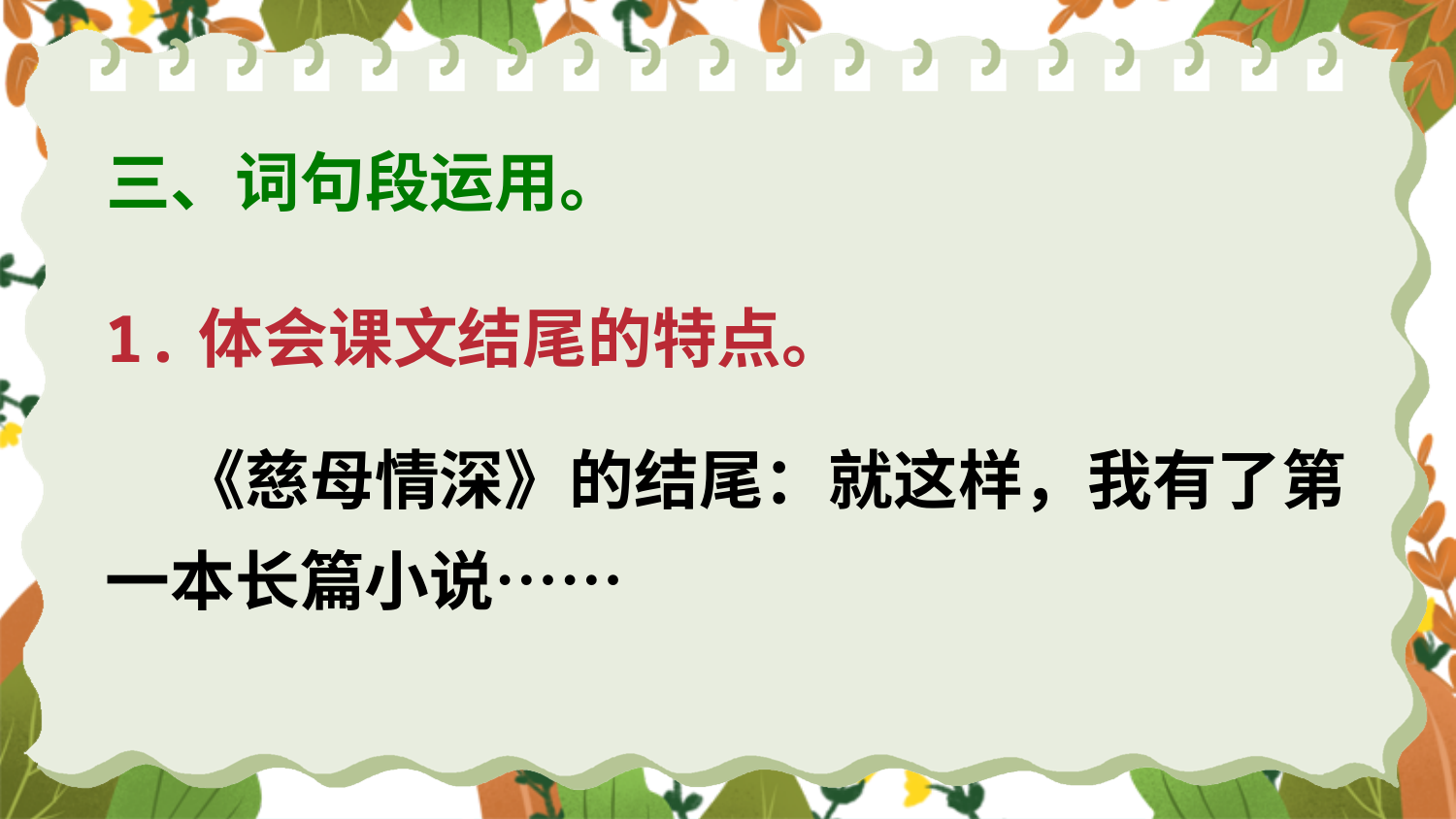

三、词句段运用。
1.体会课文结尾的特点。
    《慈母情深》的结尾：就这样，我有了第一本长篇小说……